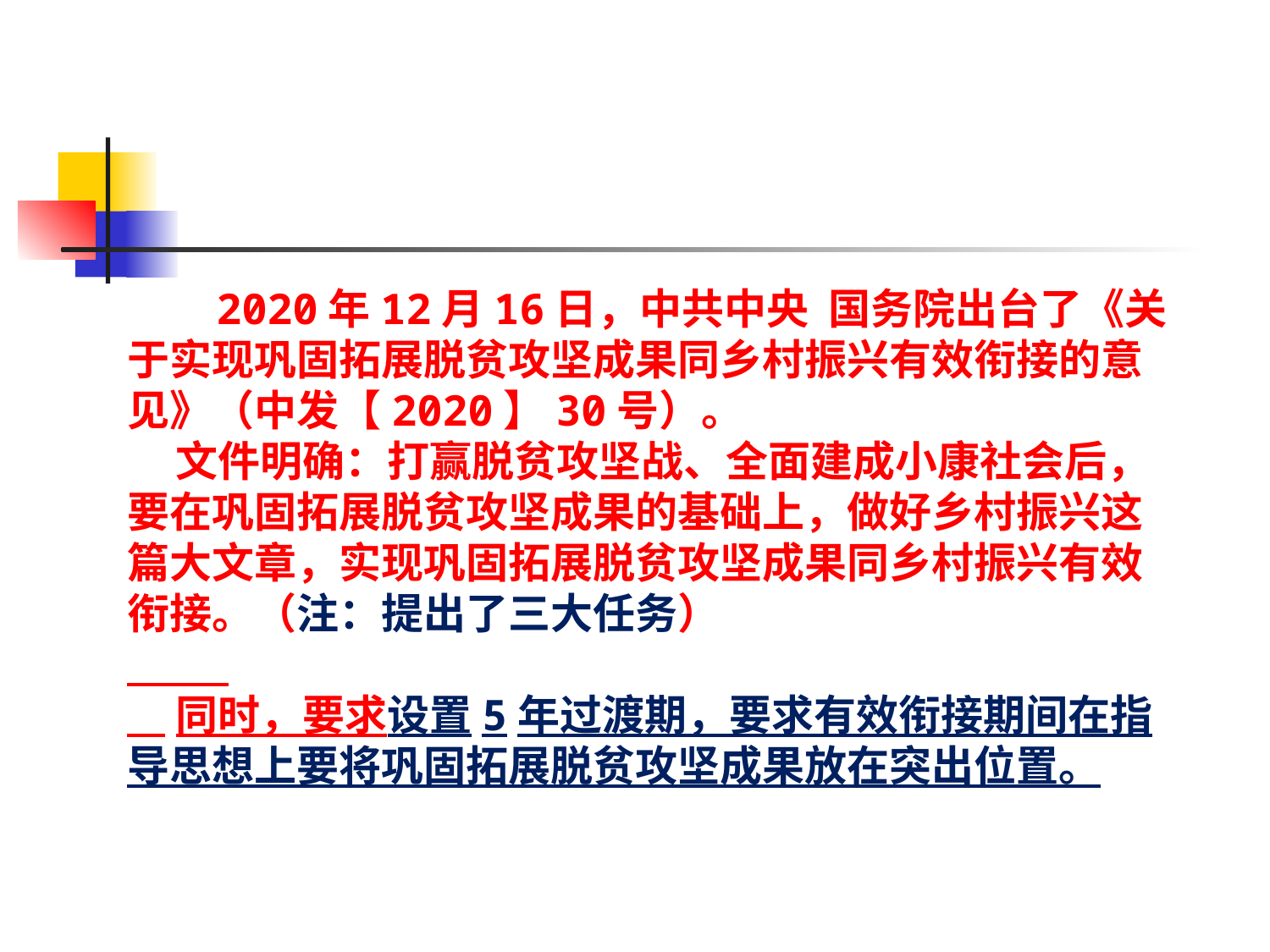

2020年12月16日，中共中央  国务院出台了《关于实现巩固拓展脱贫攻坚成果同乡村振兴有效衔接的意见》（中发【2020】30号）。
    文件明确：打赢脱贫攻坚战、全面建成小康社会后，要在巩固拓展脱贫攻坚成果的基础上，做好乡村振兴这篇大文章，实现巩固拓展脱贫攻坚成果同乡村振兴有效衔接。（注：提出了三大任务）

    同时，要求设置5年过渡期，要求有效衔接期间在指导思想上要将巩固拓展脱贫攻坚成果放在突出位置。